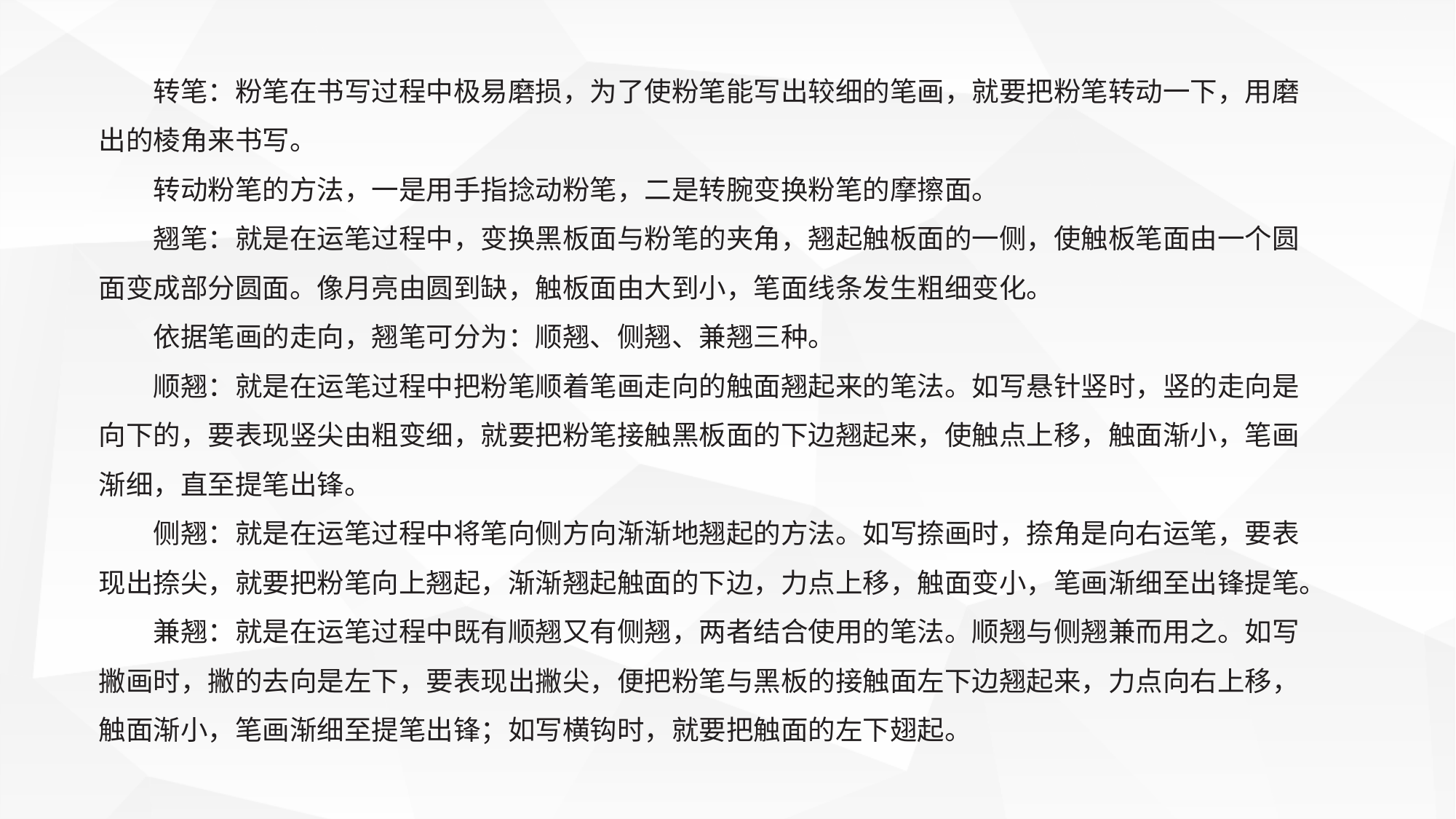

转笔：粉笔在书写过程中极易磨损，为了使粉笔能写出较细的笔画，就要把粉笔转动一下，用磨出的棱角来书写。
转动粉笔的方法，一是用手指捻动粉笔，二是转腕变换粉笔的摩擦面。
翘笔：就是在运笔过程中，变换黑板面与粉笔的夹角，翘起触板面的一侧，使触板笔面由一个圆面变成部分圆面。像月亮由圆到缺，触板面由大到小，笔面线条发生粗细变化。
依据笔画的走向，翘笔可分为：顺翘、侧翘、兼翘三种。
顺翘：就是在运笔过程中把粉笔顺着笔画走向的触面翘起来的笔法。如写悬针竖时，竖的走向是向下的，要表现竖尖由粗变细，就要把粉笔接触黑板面的下边翘起来，使触点上移，触面渐小，笔画渐细，直至提笔出锋。
侧翘：就是在运笔过程中将笔向侧方向渐渐地翘起的方法。如写捺画时，捺角是向右运笔，要表现出捺尖，就要把粉笔向上翘起，渐渐翘起触面的下边，力点上移，触面变小，笔画渐细至出锋提笔。
兼翘：就是在运笔过程中既有顺翘又有侧翘，两者结合使用的笔法。顺翘与侧翘兼而用之。如写撇画时，撇的去向是左下，要表现出撇尖，便把粉笔与黑板的接触面左下边翘起来，力点向右上移，触面渐小，笔画渐细至提笔出锋；如写横钩时，就要把触面的左下翅起。